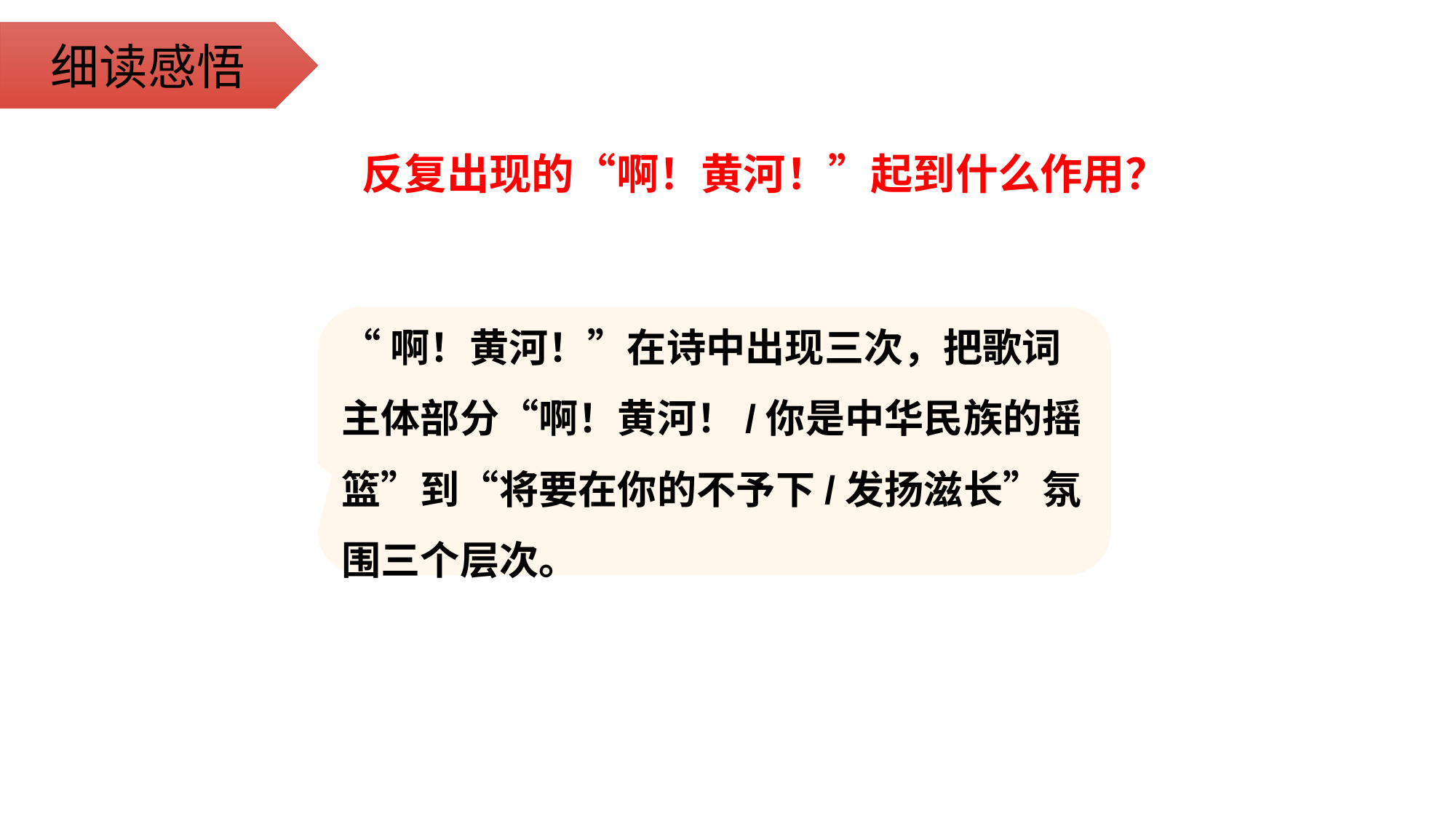

细读感悟
反复出现的“啊！黄河！”起到什么作用？
“啊！黄河！”在诗中出现三次，把歌词主体部分“啊！黄河！/你是中华民族的摇篮”到“将要在你的不予下/发扬滋长”氛围三个层次。